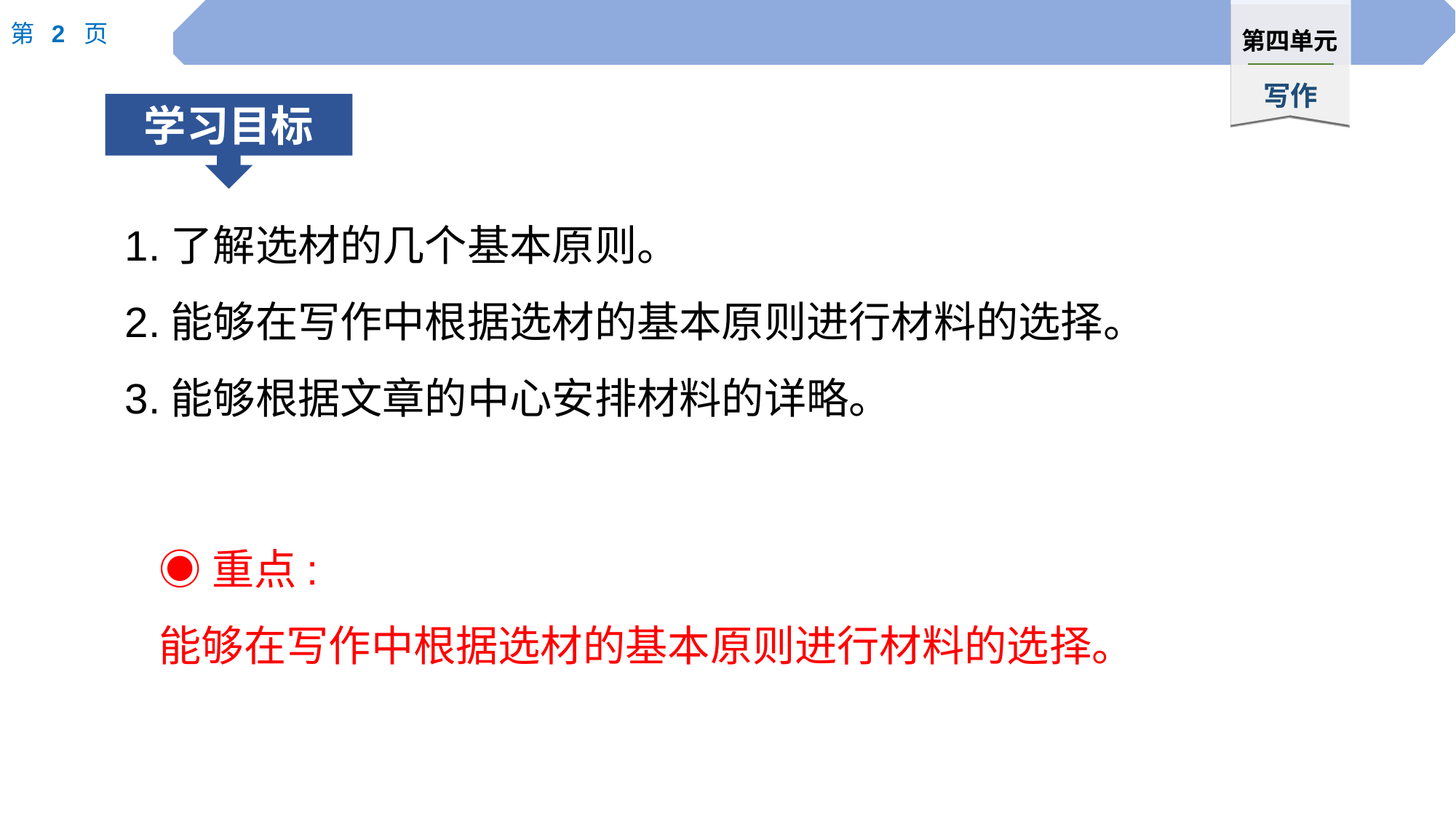

1.了解选材的几个基本原则。
2.能够在写作中根据选材的基本原则进行材料的选择。
3.能够根据文章的中心安排材料的详略。
◉重点:
能够在写作中根据选材的基本原则进行材料的选择。